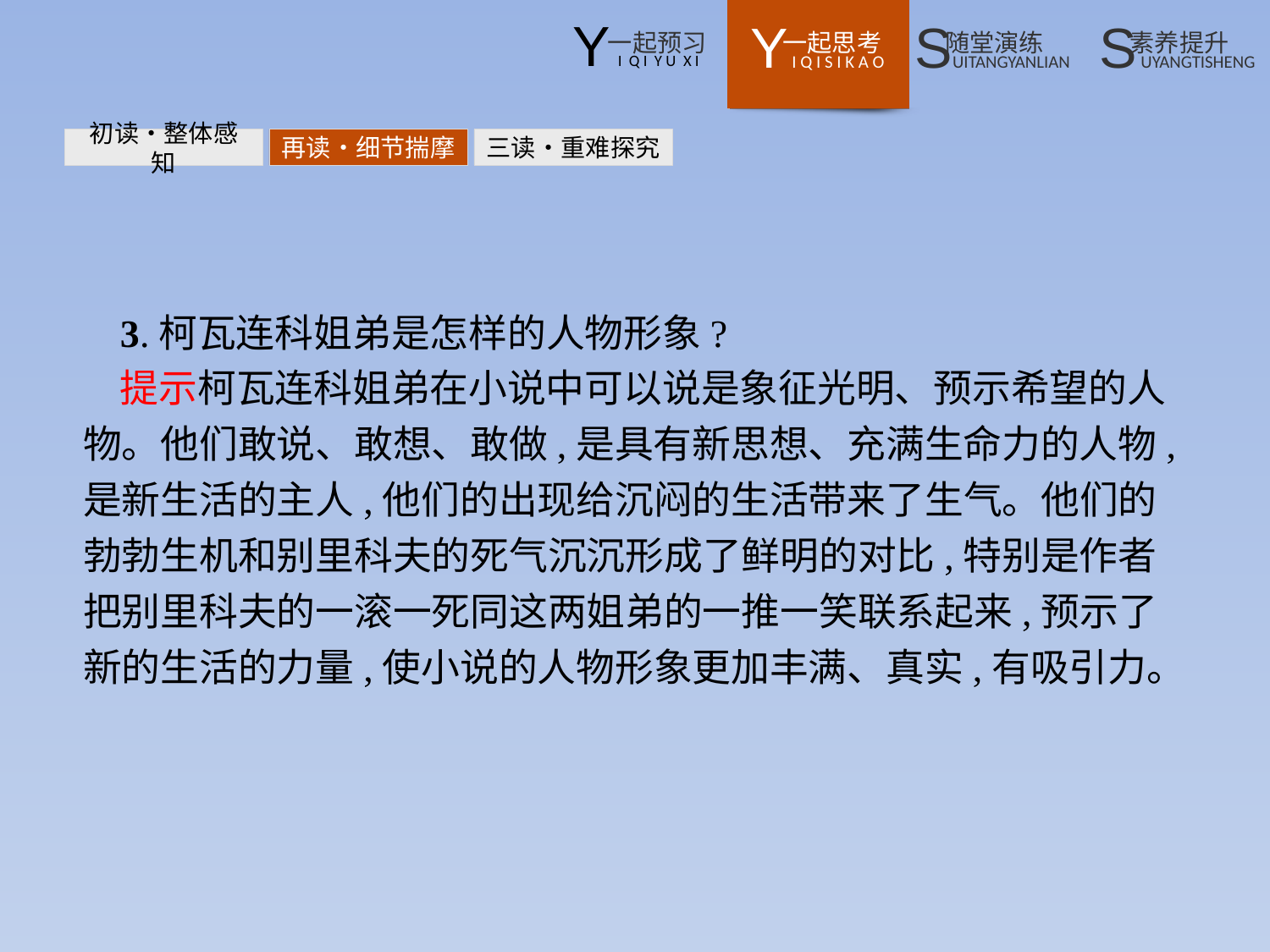

初读•整体感知
再读•细节揣摩
三读•重难探究
3.柯瓦连科姐弟是怎样的人物形象?
提示柯瓦连科姐弟在小说中可以说是象征光明、预示希望的人物。他们敢说、敢想、敢做,是具有新思想、充满生命力的人物,是新生活的主人,他们的出现给沉闷的生活带来了生气。他们的勃勃生机和别里科夫的死气沉沉形成了鲜明的对比,特别是作者把别里科夫的一滚一死同这两姐弟的一推一笑联系起来,预示了新的生活的力量,使小说的人物形象更加丰满、真实,有吸引力。